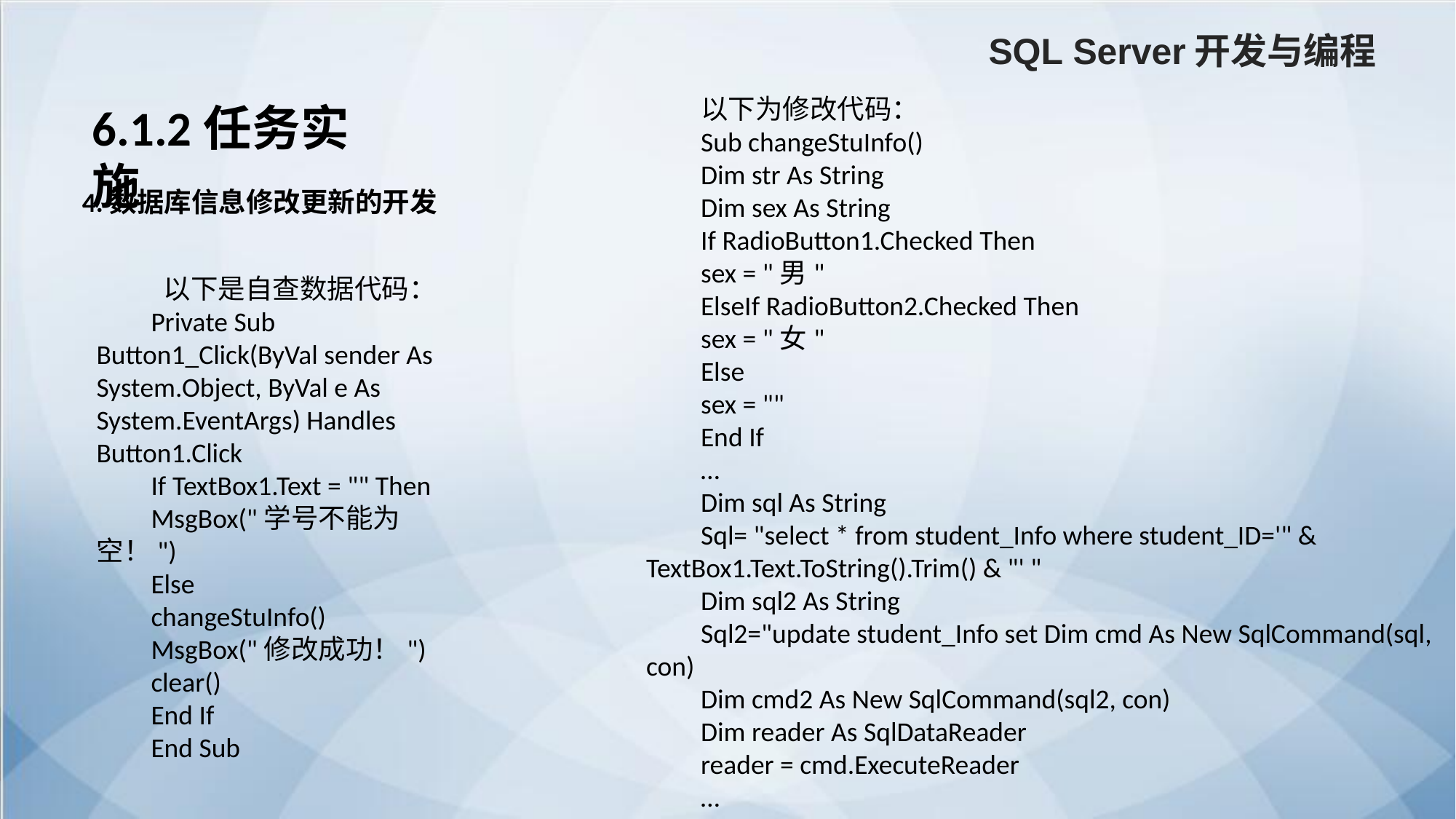

SQL Server开发与编程

以下为修改代码：
Sub changeStuInfo()
Dim str As String
Dim sex As String
If RadioButton1.Checked Then
sex = "男"
ElseIf RadioButton2.Checked Then
sex = "女"
Else
sex = ""
End If
…
Dim sql As String
Sql= "select * from student_Info where student_ID='" & TextBox1.Text.ToString().Trim() & "' "
Dim sql2 As String
Sql2="update student_Info set Dim cmd As New SqlCommand(sql, con)
Dim cmd2 As New SqlCommand(sql2, con)
Dim reader As SqlDataReader
reader = cmd.ExecuteReader
…
End Sub
6.1.2任务实施
4.数据库信息修改更新的开发

 以下是自查数据代码：
Private Sub Button1_Click(ByVal sender As System.Object, ByVal e As System.EventArgs) Handles Button1.Click
If TextBox1.Text = "" Then
MsgBox("学号不能为空！")
Else
changeStuInfo()
MsgBox("修改成功！")
clear()
End If
End Sub